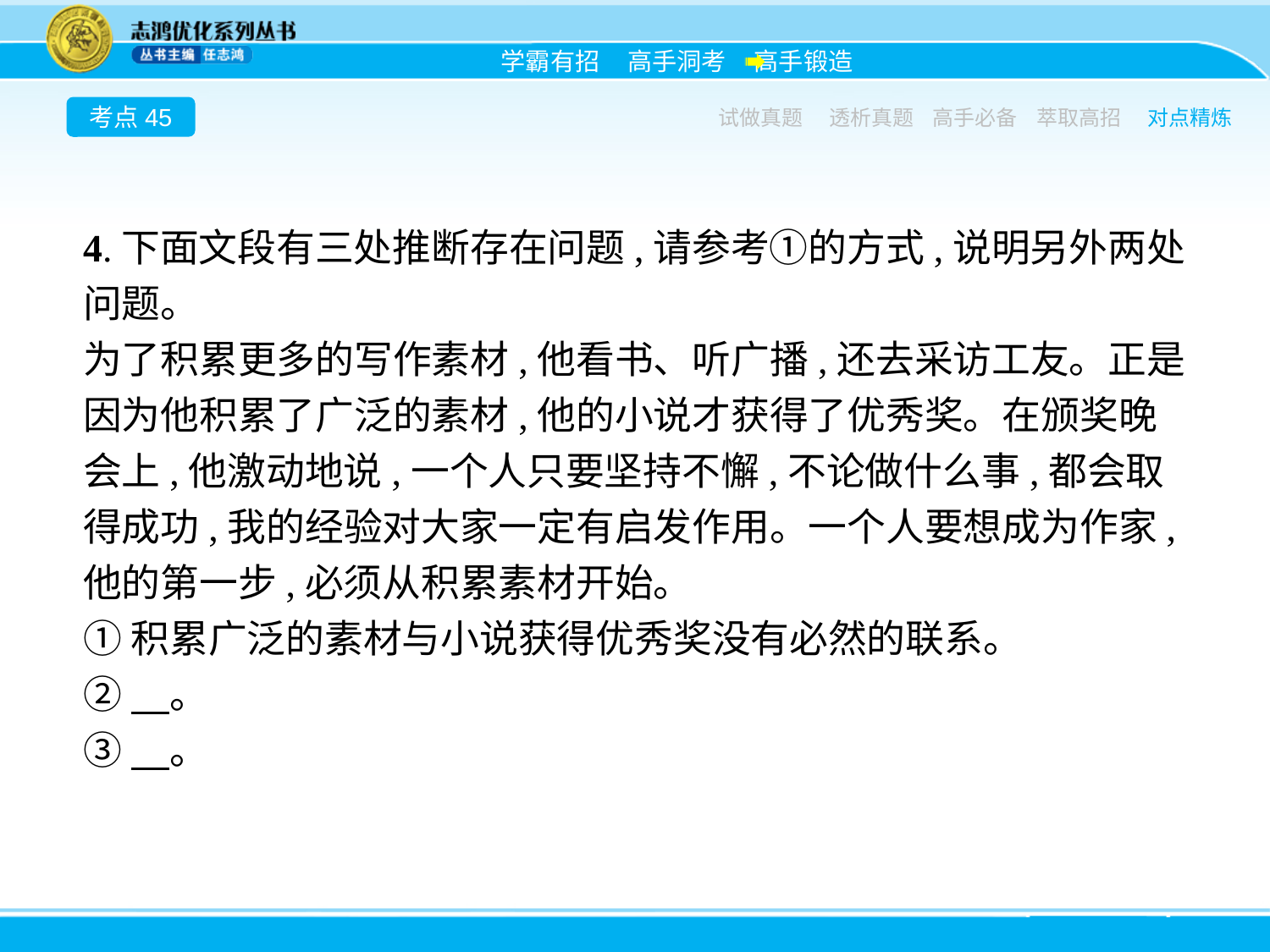

考点45
试做真题
透析真题
高手必备
萃取高招
对点精炼
4.下面文段有三处推断存在问题,请参考①的方式,说明另外两处问题。
为了积累更多的写作素材,他看书、听广播,还去采访工友。正是因为他积累了广泛的素材,他的小说才获得了优秀奖。在颁奖晚会上,他激动地说,一个人只要坚持不懈,不论做什么事,都会取得成功,我的经验对大家一定有启发作用。一个人要想成为作家,他的第一步,必须从积累素材开始。
①积累广泛的素材与小说获得优秀奖没有必然的联系。
②　。
③　。